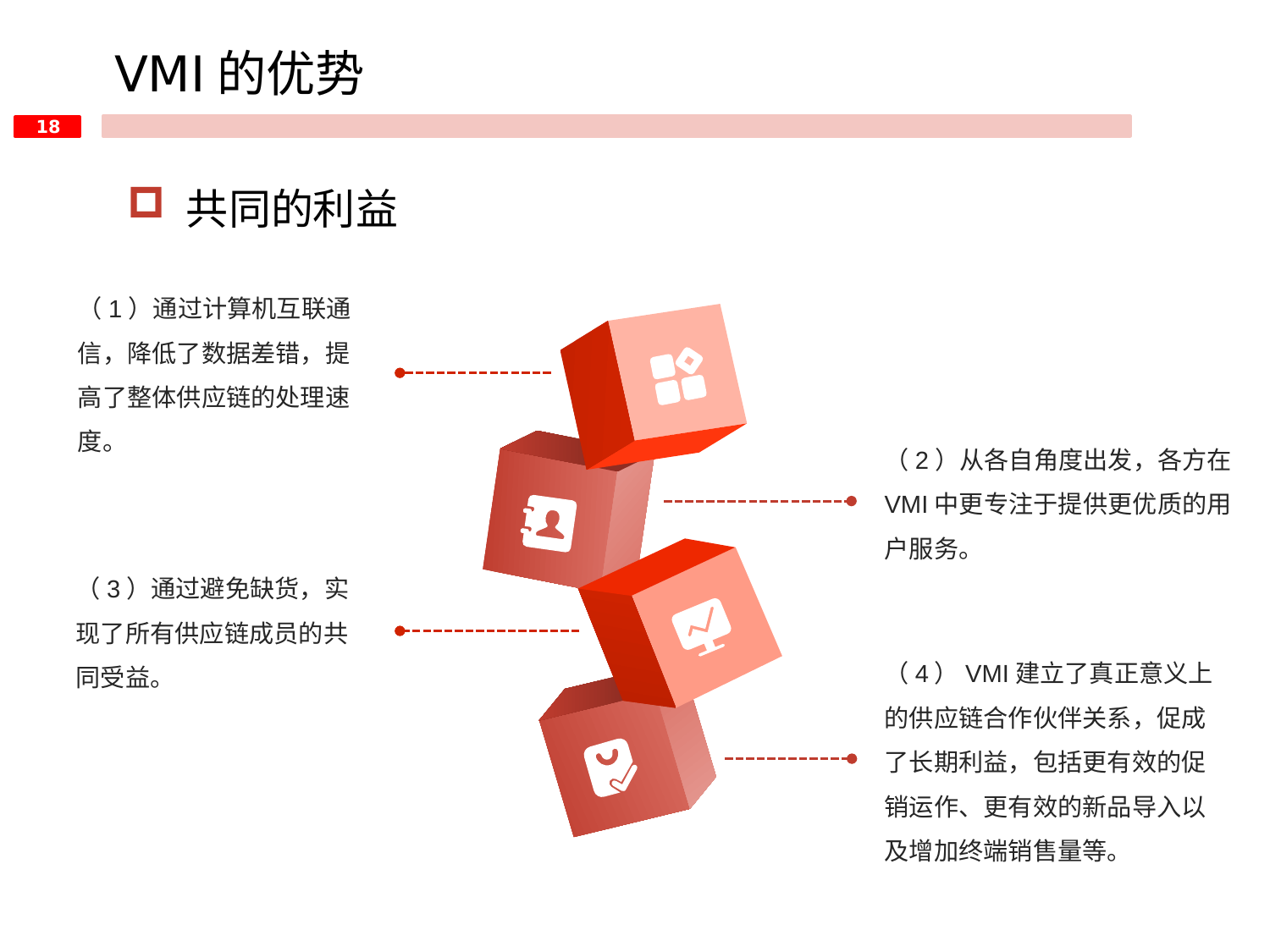

VMI的优势
18
 共同的利益

（1）通过计算机互联通信，降低了数据差错，提高了整体供应链的处理速度。

（2）从各自角度出发，各方在VMI中更专注于提供更优质的用户服务。

（3）通过避免缺货，实现了所有供应链成员的共同受益。

（4）VMI建立了真正意义上的供应链合作伙伴关系，促成了长期利益，包括更有效的促销运作、更有效的新品导入以及增加终端销售量等。